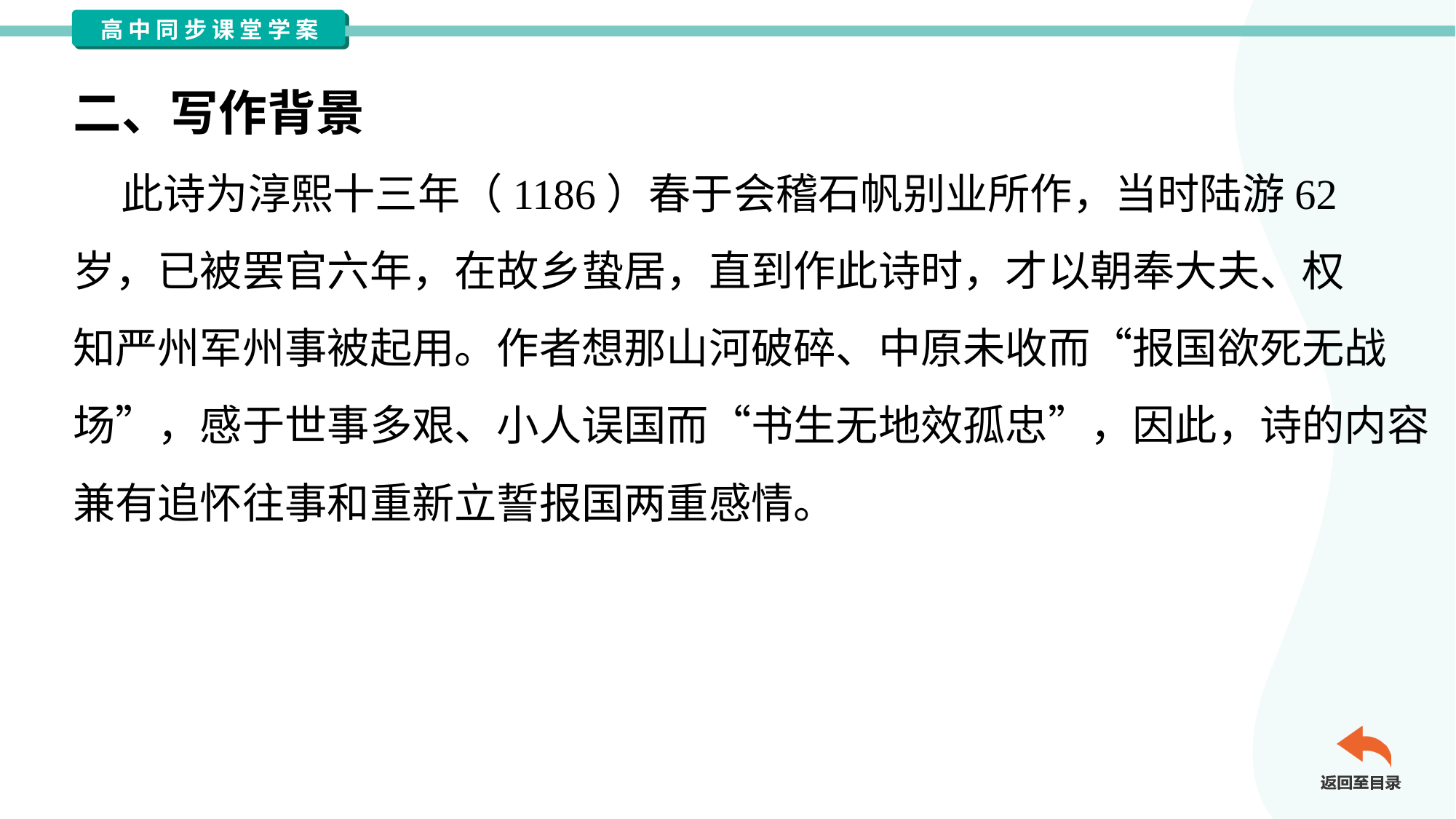

二、写作背景
    此诗为淳熙十三年（1186）春于会稽石帆别业所作，当时陆游62
岁，已被罢官六年，在故乡蛰居，直到作此诗时，才以朝奉大夫、权
知严州军州事被起用。作者想那山河破碎、中原未收而“报国欲死无战
场”，感于世事多艰、小人误国而“书生无地效孤忠”，因此，诗的内容
兼有追怀往事和重新立誓报国两重感情。